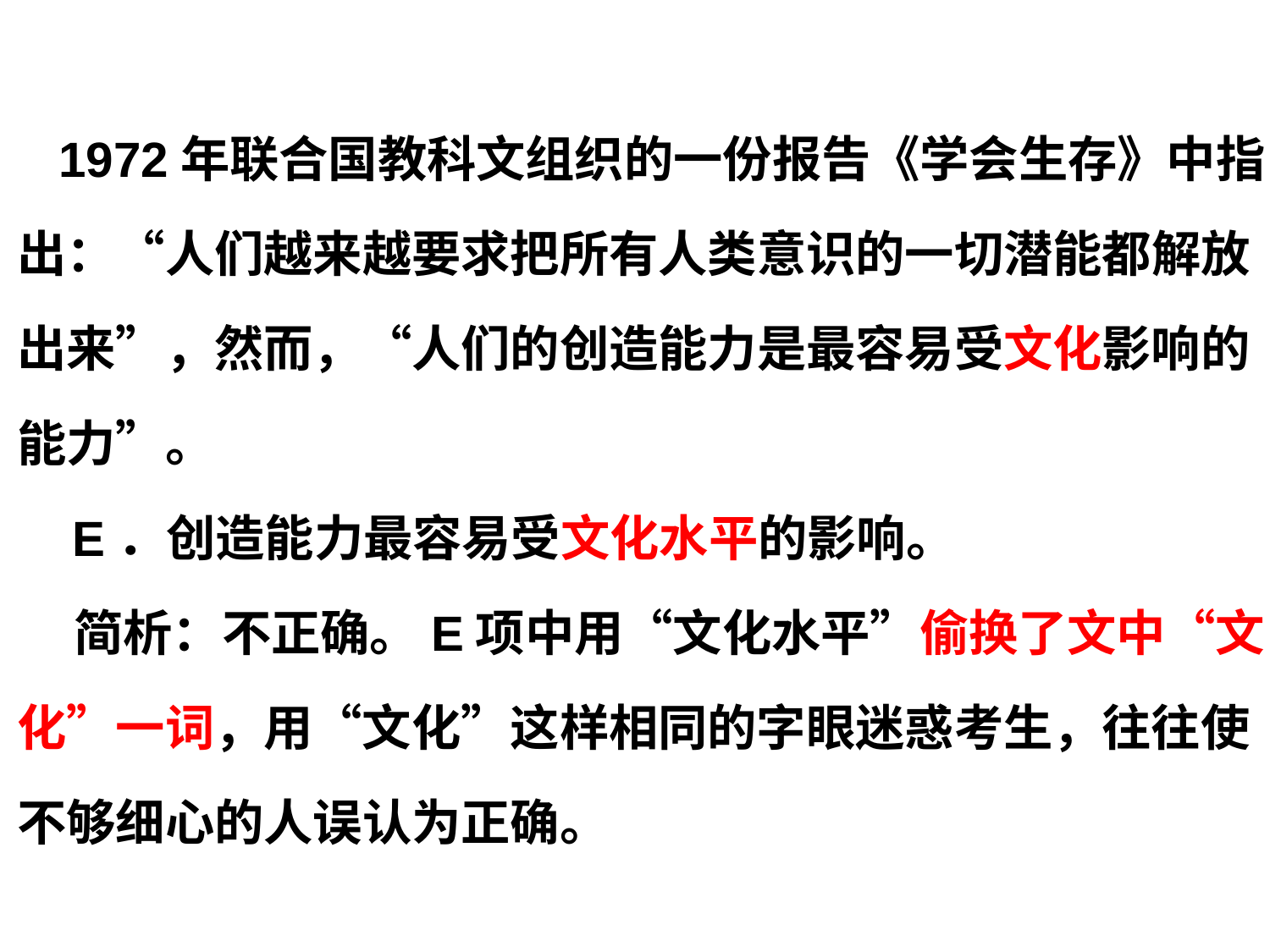

1972年联合国教科文组织的一份报告《学会生存》中指出：“人们越来越要求把所有人类意识的一切潜能都解放出来”，然而，“人们的创造能力是最容易受文化影响的能力”。
    E．创造能力最容易受文化水平的影响。
    简析：不正确。E项中用“文化水平”偷换了文中“文化”一词，用“文化”这样相同的字眼迷惑考生，往往使不够细心的人误认为正确。